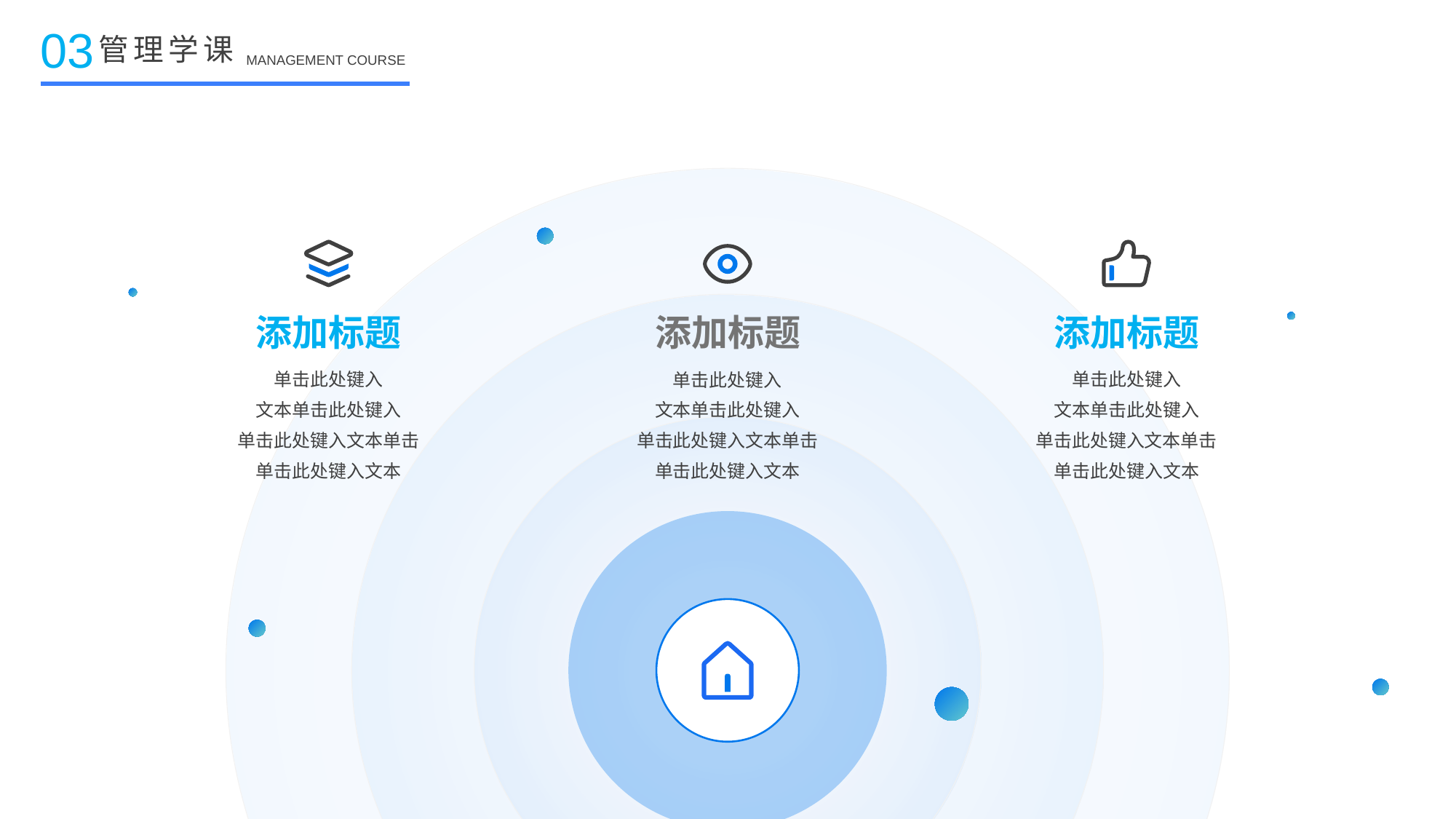

03
管理学课
MANAGEMENT COURSE

添加标题
添加标题
添加标题

单击此处键入
文本单击此处键入
单击此处键入文本单击
单击此处键入文本
单击此处键入
文本单击此处键入
单击此处键入文本单击
单击此处键入文本
单击此处键入
文本单击此处键入
单击此处键入文本单击
单击此处键入文本